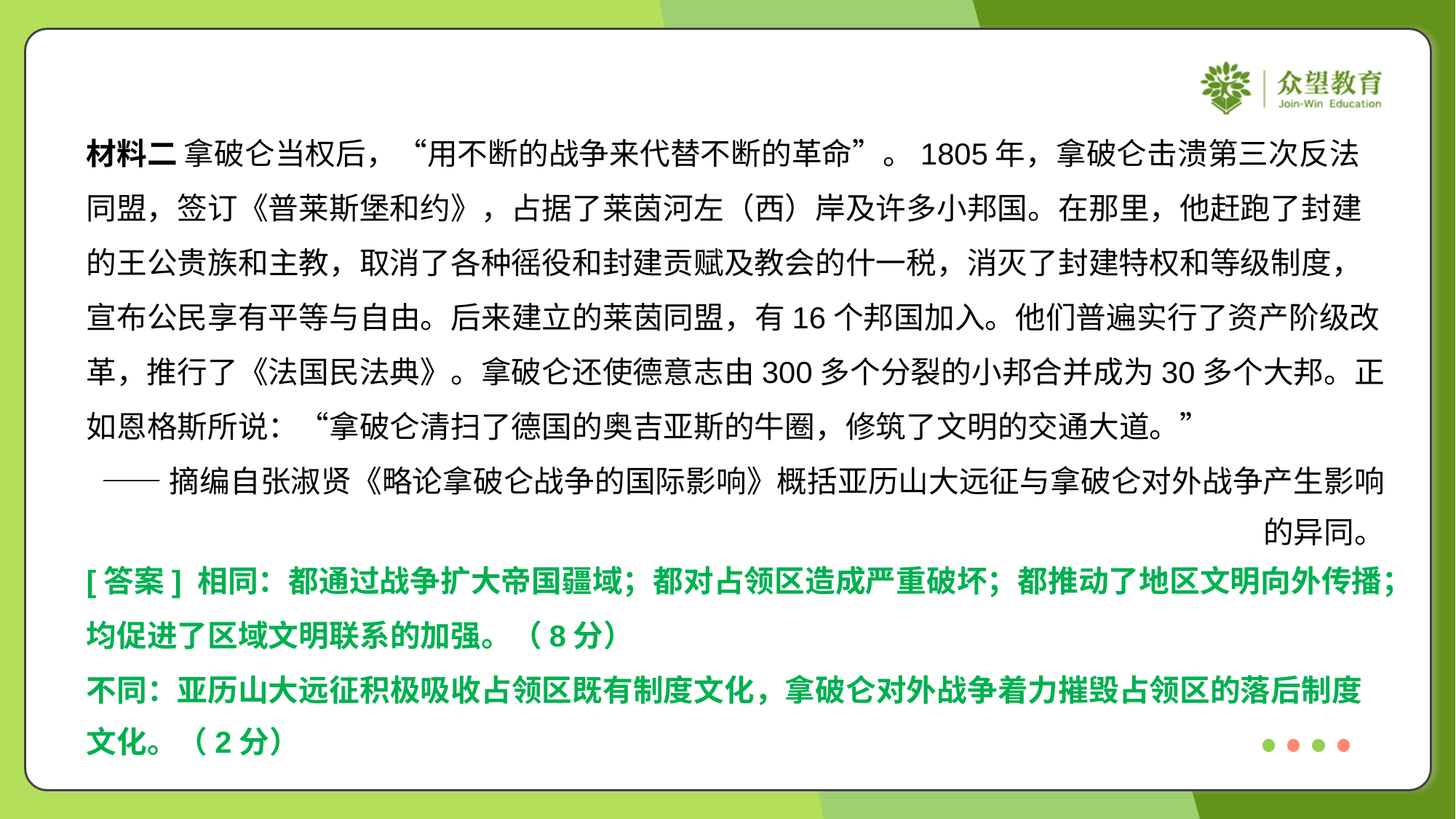

材料二 拿破仑当权后，“用不断的战争来代替不断的革命”。1805年，拿破仑击溃第三次反法
同盟，签订《普莱斯堡和约》，占据了莱茵河左（西）岸及许多小邦国。在那里，他赶跑了封建
的王公贵族和主教，取消了各种徭役和封建贡赋及教会的什一税，消灭了封建特权和等级制度，
宣布公民享有平等与自由。后来建立的莱茵同盟，有16个邦国加入。他们普遍实行了资产阶级改
革，推行了《法国民法典》。拿破仑还使德意志由300多个分裂的小邦合并成为30多个大邦。正
如恩格斯所说：“拿破仑清扫了德国的奥吉亚斯的牛圈，修筑了文明的交通大道。”
——摘编自张淑贤《略论拿破仑战争的国际影响》概括亚历山大远征与拿破仑对外战争产生影响
的异同。
[答案] 相同：都通过战争扩大帝国疆域；都对占领区造成严重破坏；都推动了地区文明向外传播；
均促进了区域文明联系的加强。（8分）
不同：亚历山大远征积极吸收占领区既有制度文化，拿破仑对外战争着力摧毁占领区的落后制度
文化。（2分）